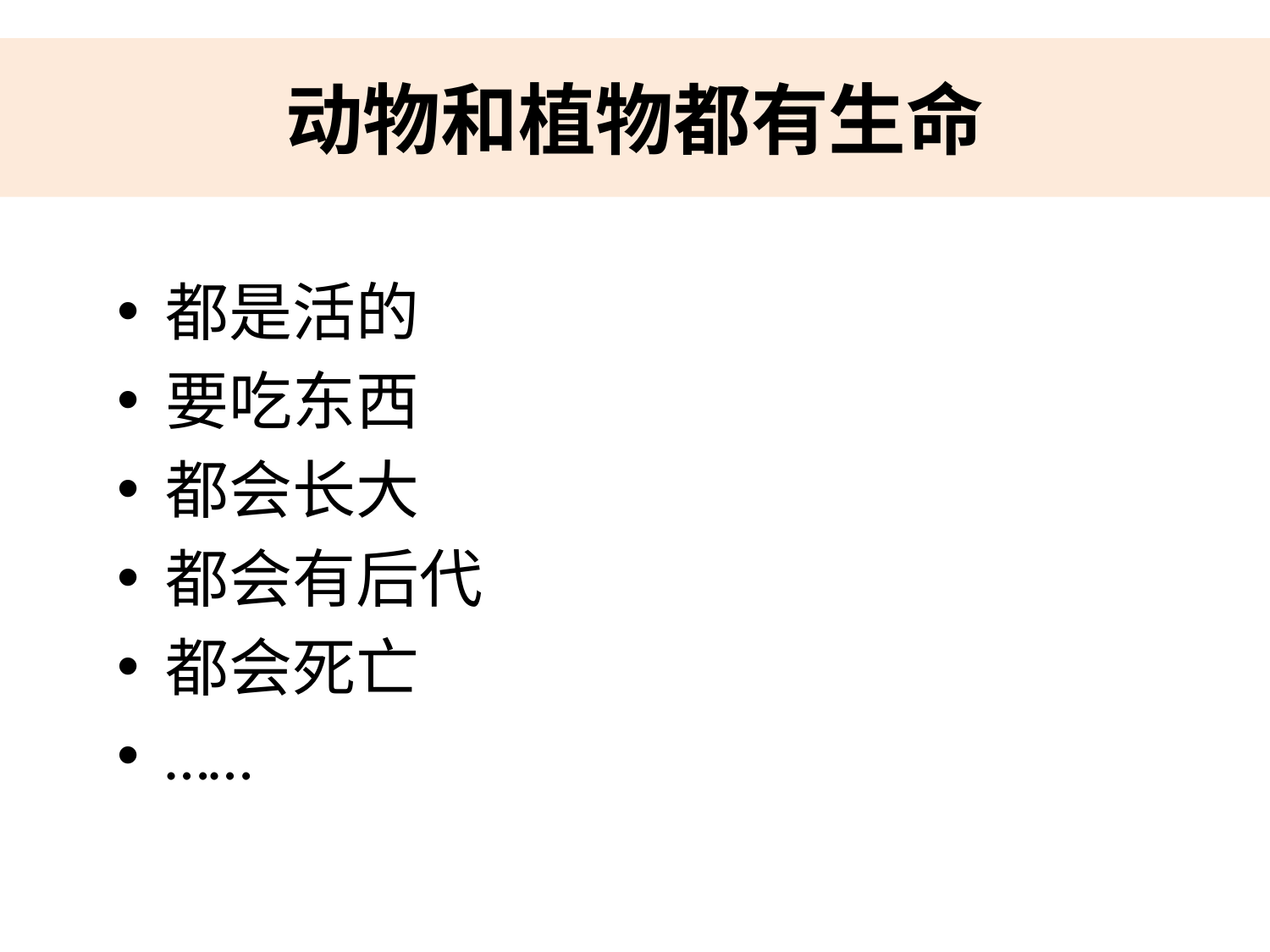

# 动物和植物都有生命
都是活的
要吃东西
都会长大
都会有后代
都会死亡
……